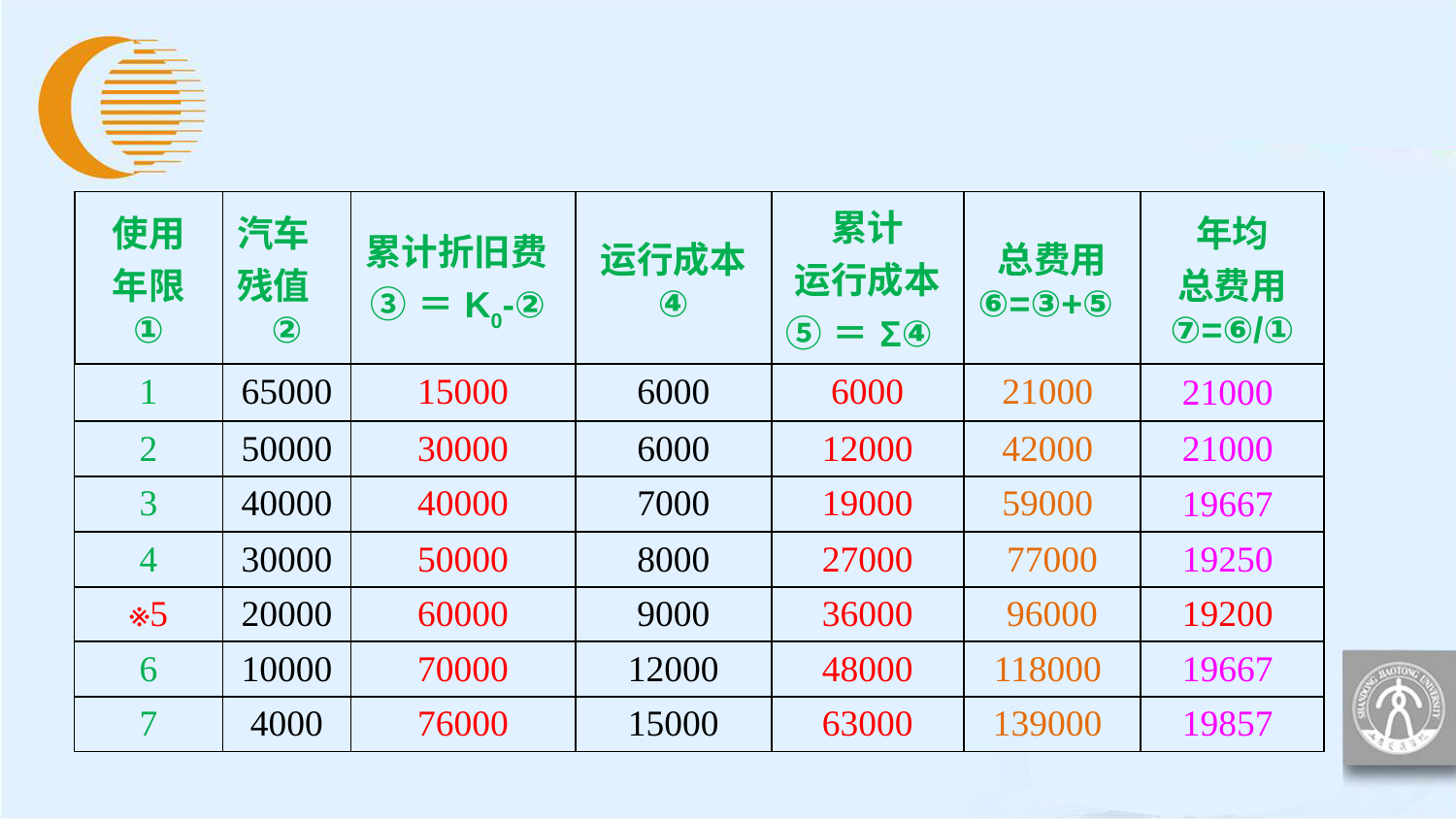

| 使用 年限 ① | 汽车残值 ② | 累计折旧费 ③＝K0-② | 运行成本 ④ | 累计 运行成本 ⑤＝Σ④ | 总费用 ⑥=③+⑤ | 年均 总费用 ⑦=⑥/① |
| --- | --- | --- | --- | --- | --- | --- |
| 1 | 65000 | 15000 | 6000 | 6000 | 21000 | 21000 |
| 2 | 50000 | 30000 | 6000 | 12000 | 42000 | 21000 |
| 3 | 40000 | 40000 | 7000 | 19000 | 59000 | 19667 |
| 4 | 30000 | 50000 | 8000 | 27000 | 77000 | 19250 |
| ※5 | 20000 | 60000 | 9000 | 36000 | 96000 | 19200 |
| 6 | 10000 | 70000 | 12000 | 48000 | 118000 | 19667 |
| 7 | 4000 | 76000 | 15000 | 63000 | 139000 | 19857 |